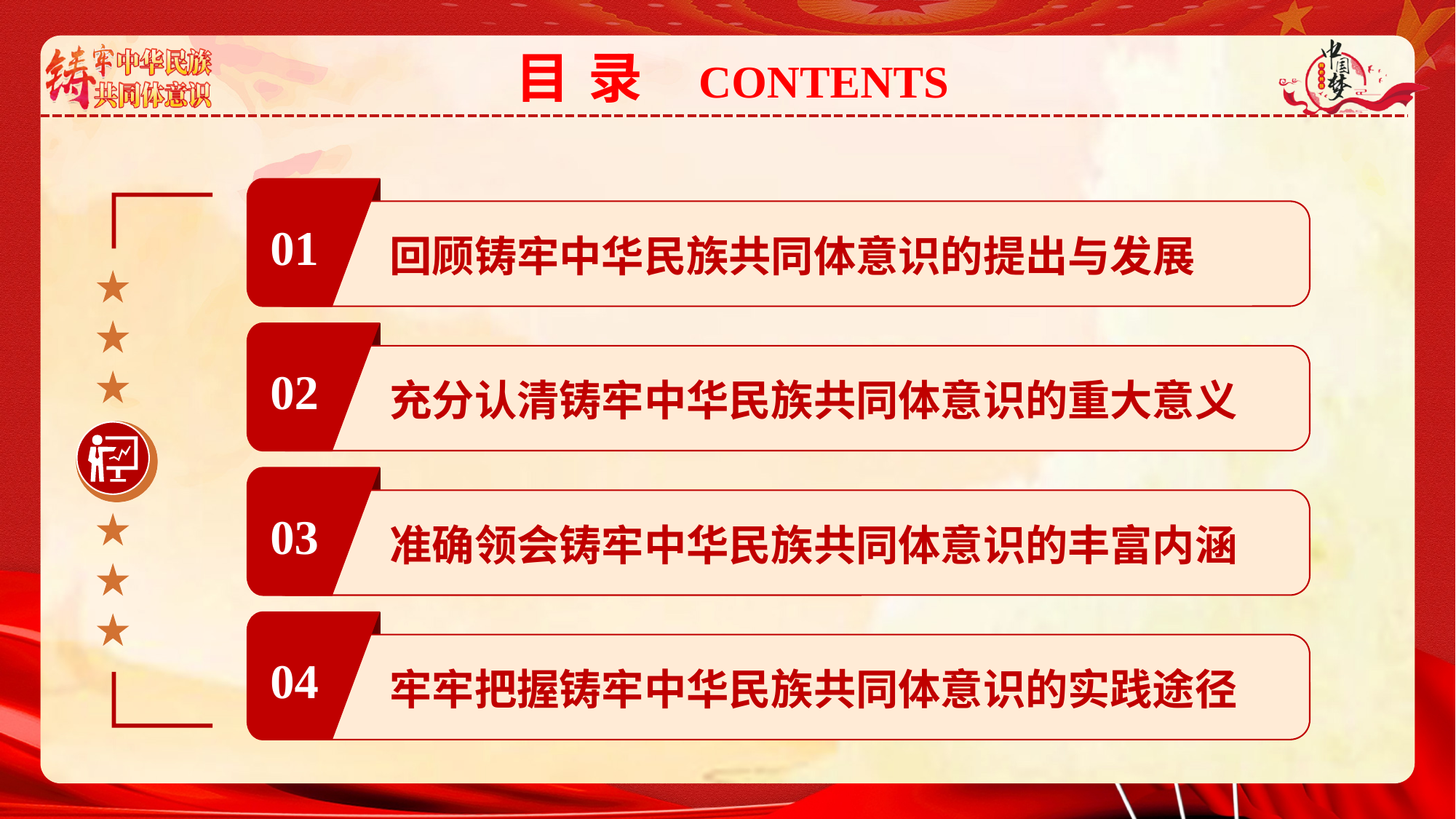

目   录   CONTENTS

01
回顾铸牢中华民族共同体意识的提出与发展

02
充分认清铸牢中华民族共同体意识的重大意义

03
准确领会铸牢中华民族共同体意识的丰富内涵

04
牢牢把握铸牢中华民族共同体意识的实践途径